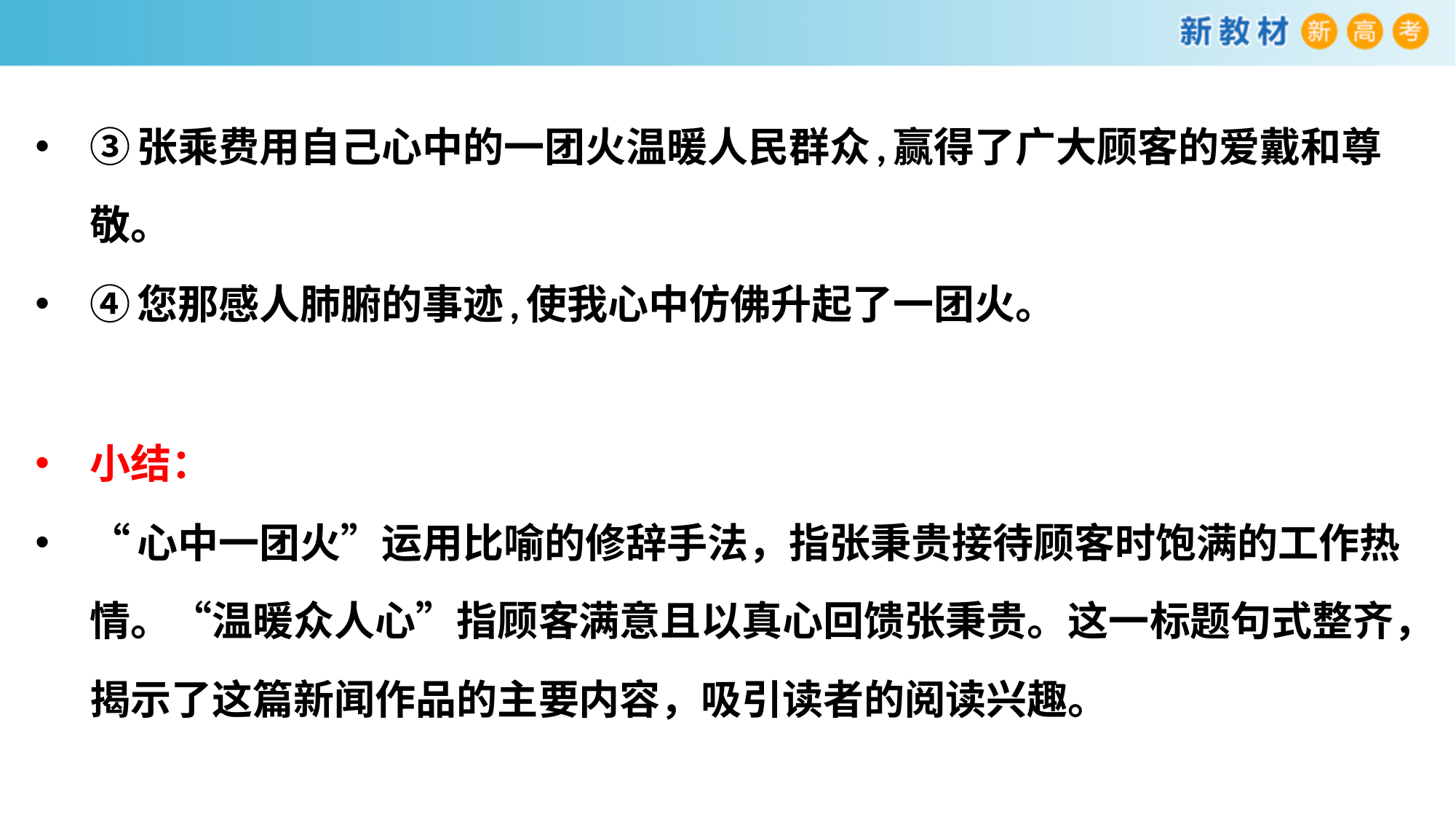

③张乘费用自己心中的一团火温暖人民群众,赢得了广大顾客的爱戴和尊敬。
④您那感人肺腑的事迹,使我心中仿佛升起了一团火。

小结：
“心中一团火”运用比喻的修辞手法，指张秉贵接待顾客时饱满的工作热情。“温暖众人心”指顾客满意且以真心回馈张秉贵。这一标题句式整齐，揭示了这篇新闻作品的主要内容，吸引读者的阅读兴趣。